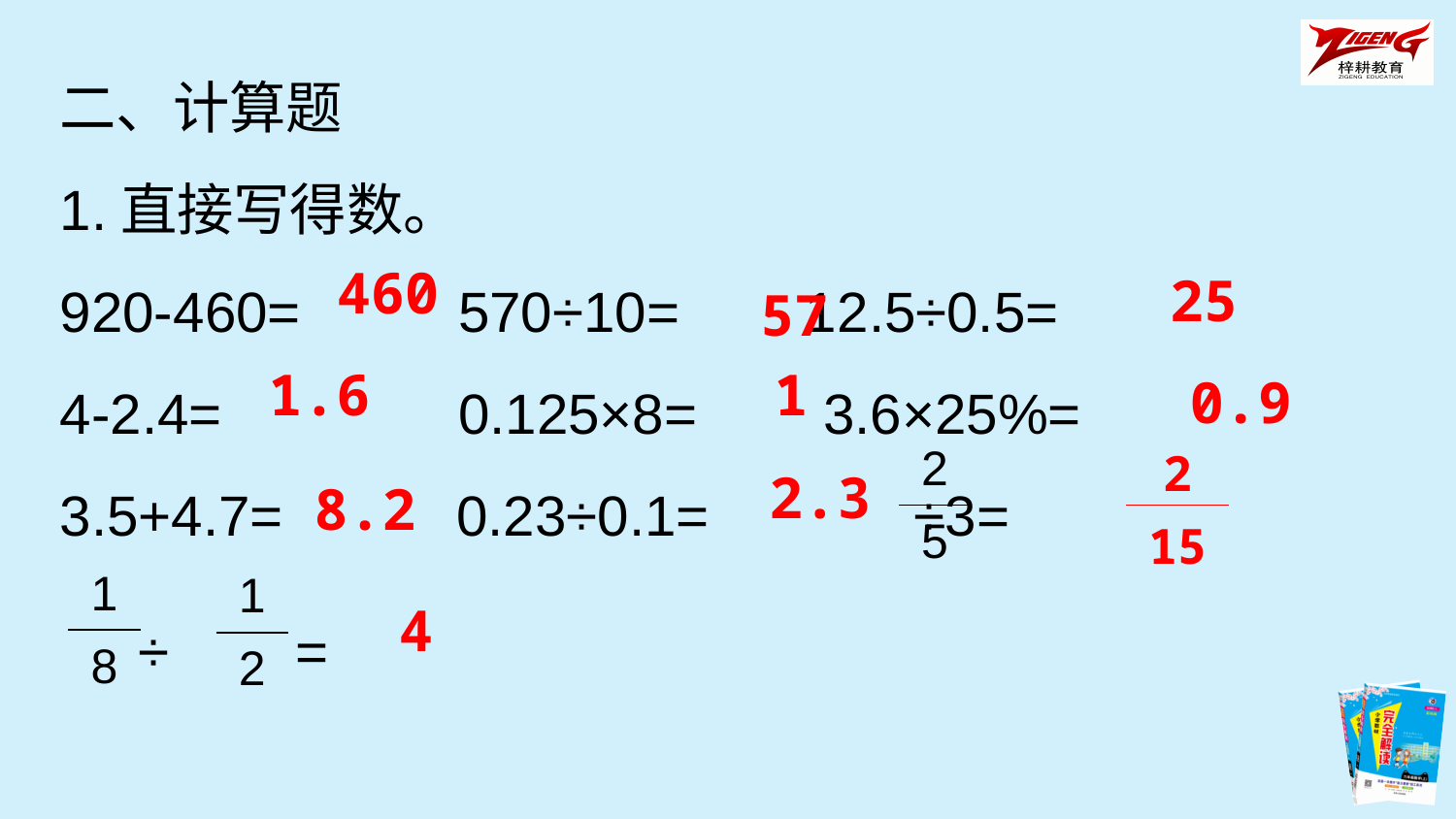

二、计算题
1.直接写得数。
920-460=          570÷10=        12.5÷0.5=
4-2.4=               0.125×8=        3.6×25%=
3.5+4.7=           0.23÷0.1=             ÷3=
     ÷        =
57
460
25
1.6
1
0.9
| 2 |
| --- |
| 5 |
| 2 |
| --- |
| 15 |
2.3
8.2
| 1 |
| --- |
| 8 |
| 1 |
| --- |
| 2 |
4